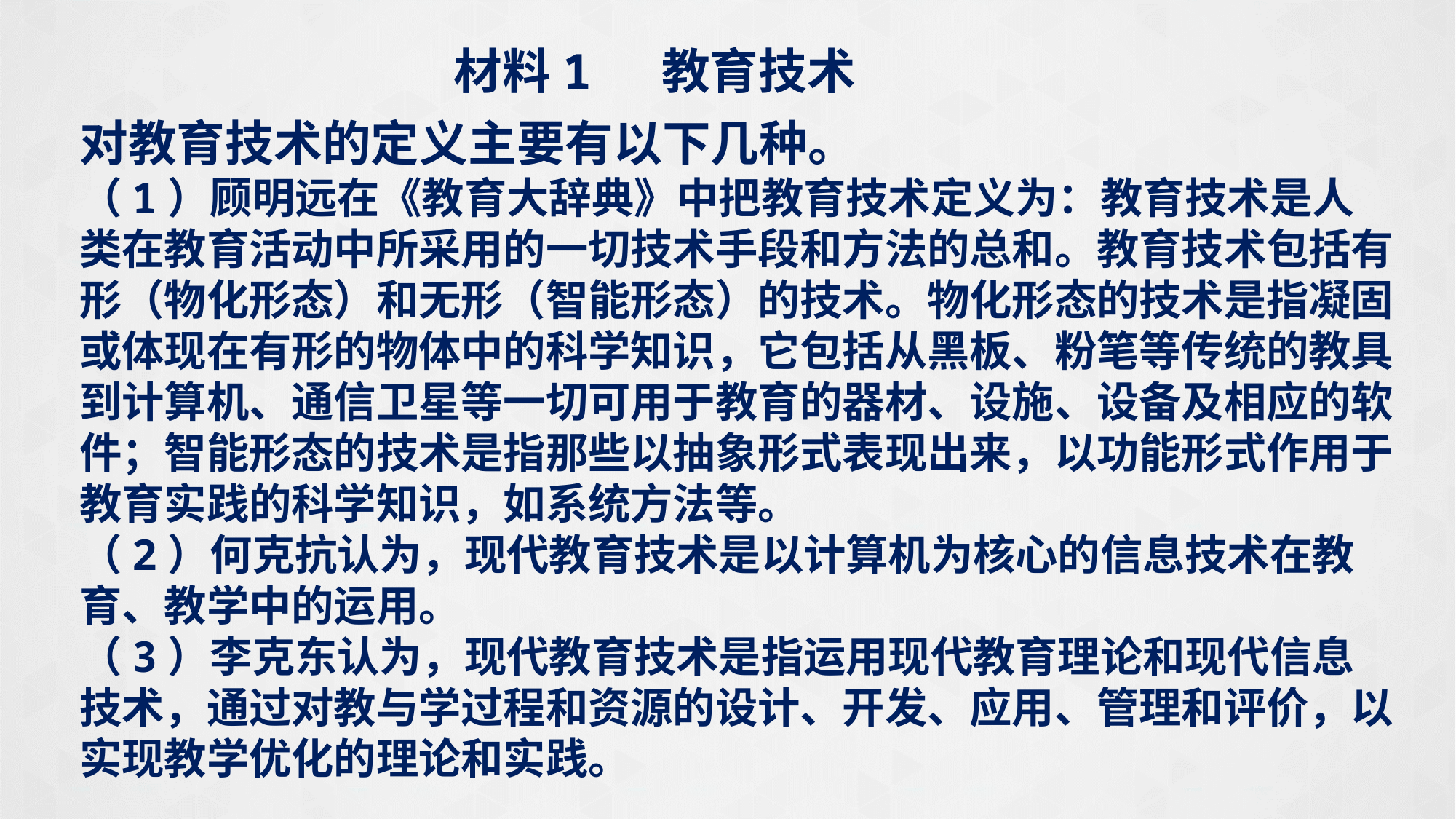

材料1  教育技术
对教育技术的定义主要有以下几种。
（1）顾明远在《教育大辞典》中把教育技术定义为：教育技术是人类在教育活动中所采用的一切技术手段和方法的总和。教育技术包括有形（物化形态）和无形（智能形态）的技术。物化形态的技术是指凝固或体现在有形的物体中的科学知识，它包括从黑板、粉笔等传统的教具到计算机、通信卫星等一切可用于教育的器材、设施、设备及相应的软件；智能形态的技术是指那些以抽象形式表现出来，以功能形式作用于教育实践的科学知识，如系统方法等。
（2）何克抗认为，现代教育技术是以计算机为核心的信息技术在教育、教学中的运用。
（3）李克东认为，现代教育技术是指运用现代教育理论和现代信息技术，通过对教与学过程和资源的设计、开发、应用、管理和评价，以实现教学优化的理论和实践。